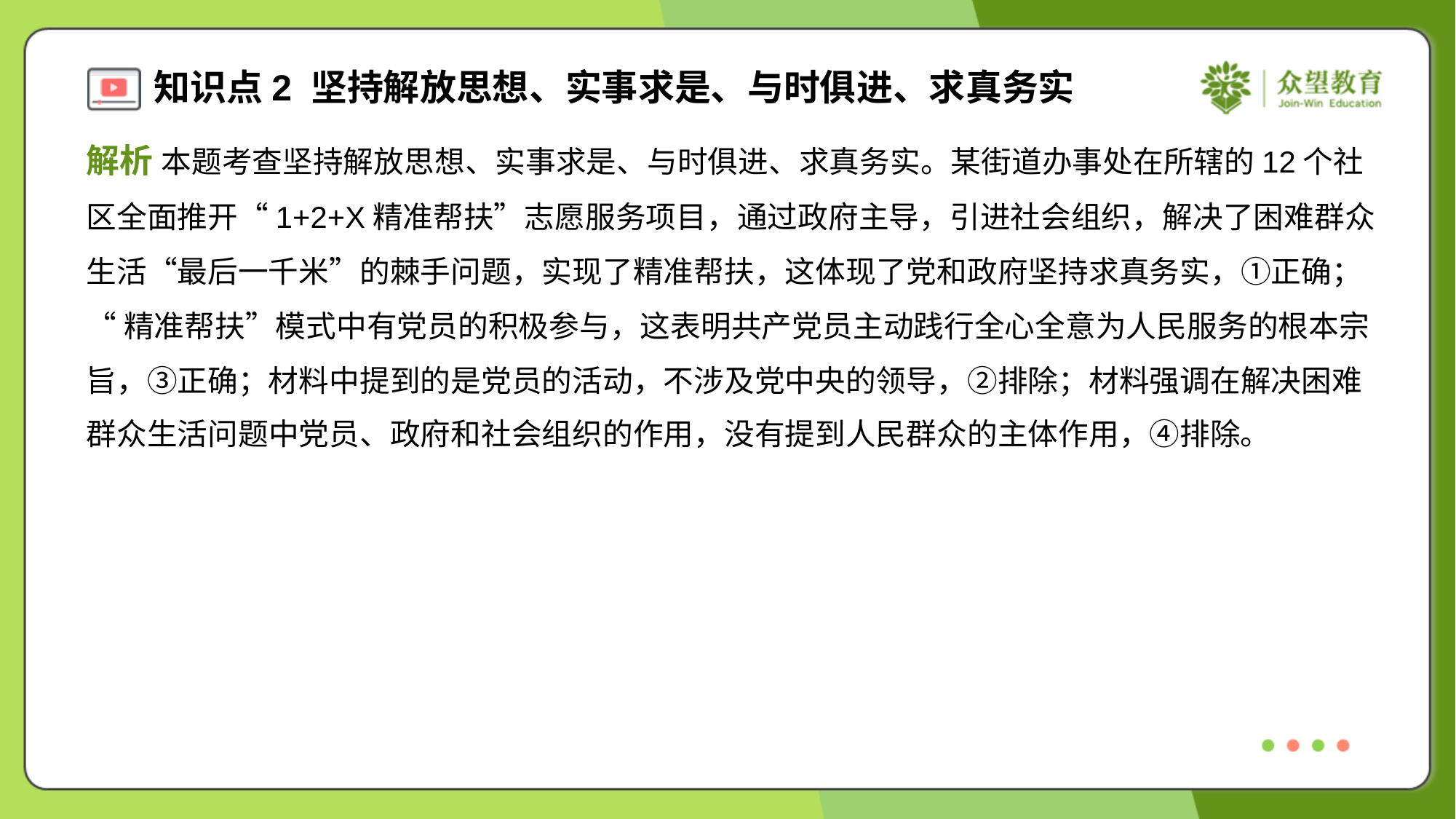

解析 本题考查坚持解放思想、实事求是、与时俱进、求真务实。某街道办事处在所辖的12个社
区全面推开“1+2+X精准帮扶”志愿服务项目，通过政府主导，引进社会组织，解决了困难群众
生活“最后一千米”的棘手问题，实现了精准帮扶，这体现了党和政府坚持求真务实，①正确；
“精准帮扶”模式中有党员的积极参与，这表明共产党员主动践行全心全意为人民服务的根本宗
旨，③正确；材料中提到的是党员的活动，不涉及党中央的领导，②排除；材料强调在解决困难
群众生活问题中党员、政府和社会组织的作用，没有提到人民群众的主体作用，④排除。